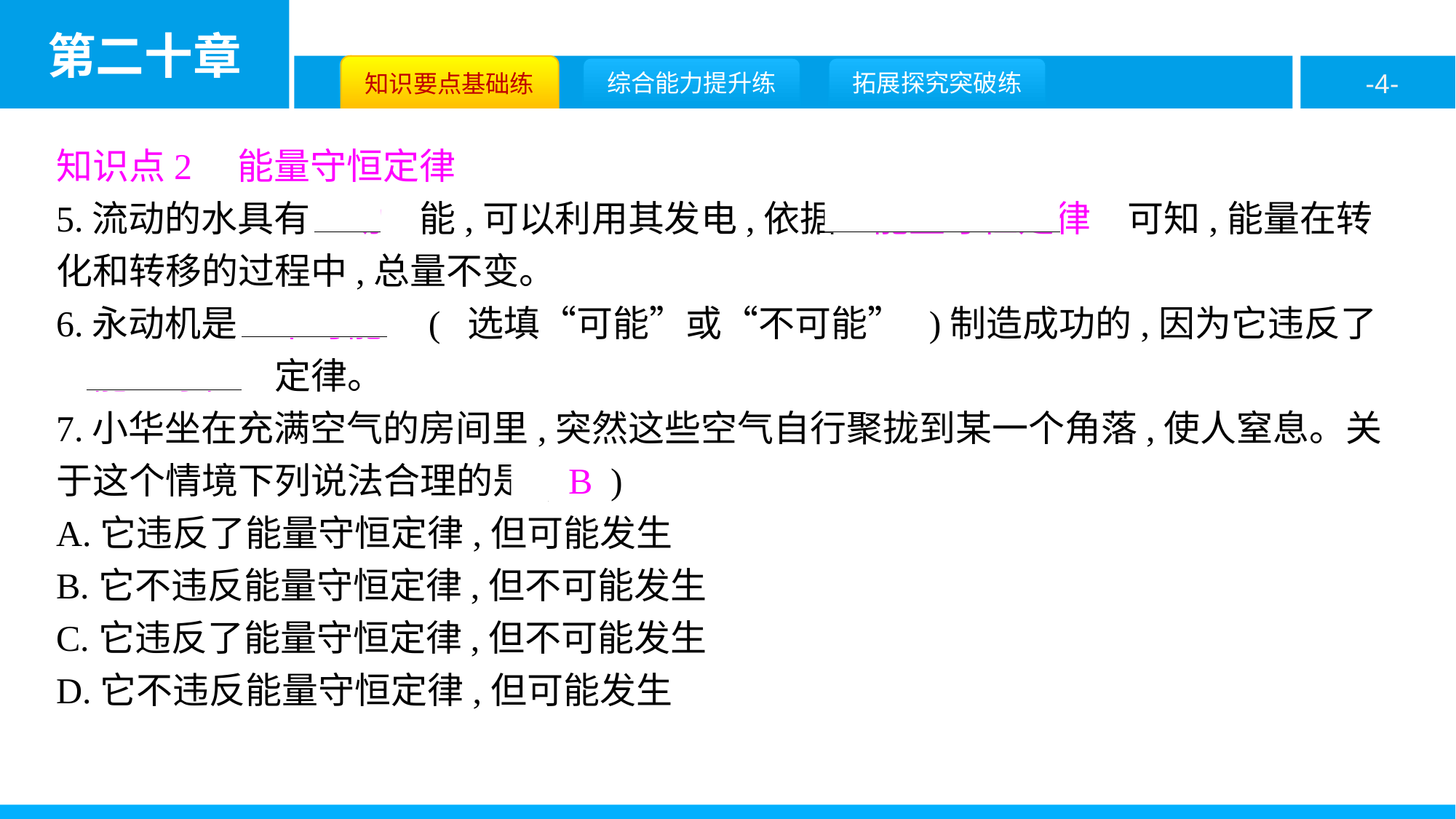

知识点2　能量守恒定律
5.流动的水具有　动　能,可以利用其发电,依据　能量守恒定律　可知,能量在转化和转移的过程中,总量不变。
6.永动机是　不可能　(  选填“可能”或“不可能”  )制造成功的,因为它违反了
　能量守恒　定律。
7.小华坐在充满空气的房间里,突然这些空气自行聚拢到某一个角落,使人窒息。关于这个情境下列说法合理的是(  B  )
A.它违反了能量守恒定律,但可能发生
B.它不违反能量守恒定律,但不可能发生
C.它违反了能量守恒定律,但不可能发生
D.它不违反能量守恒定律,但可能发生